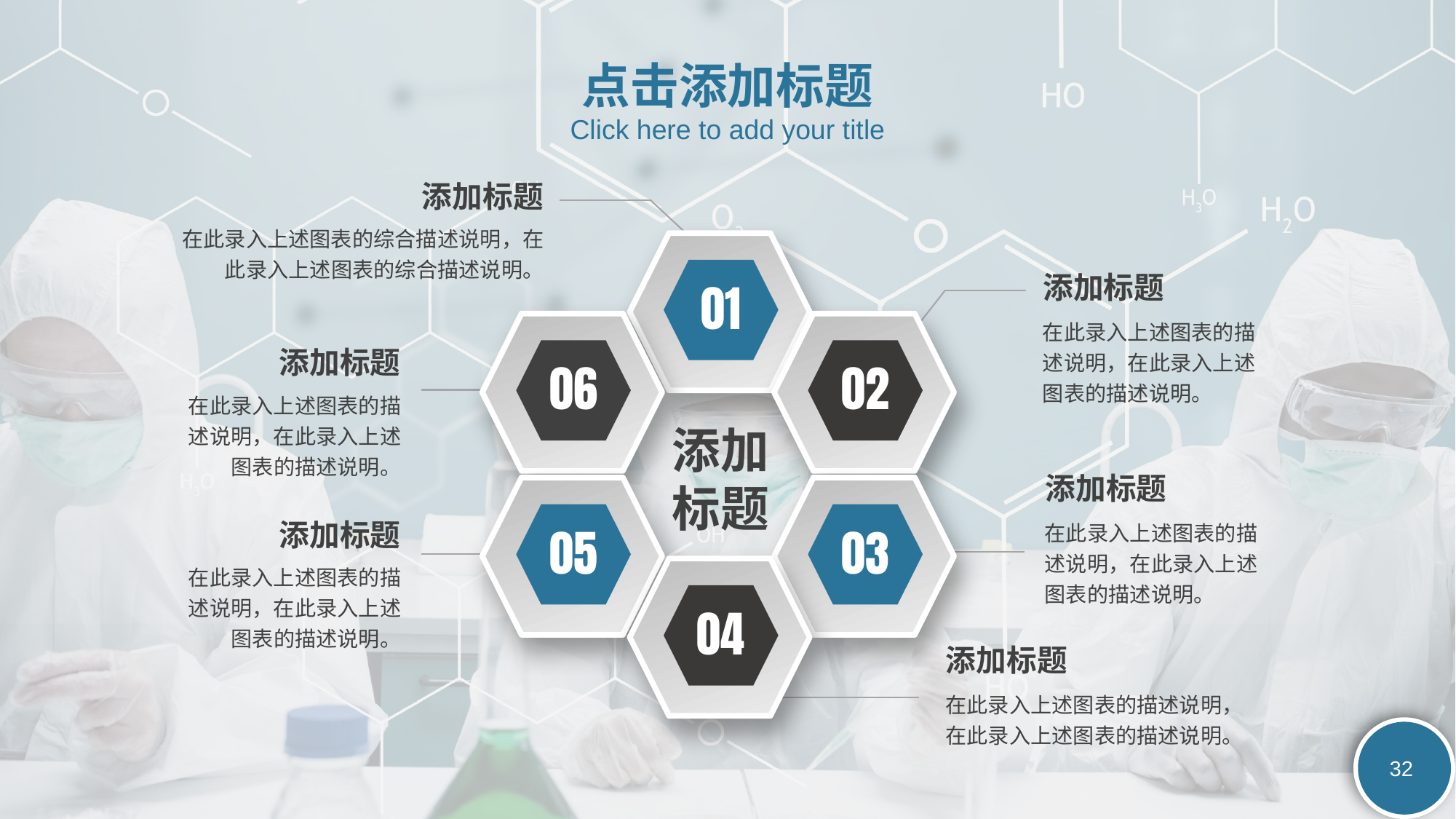

点击添加标题
Click here to add your title
添加标题
在此录入上述图表的综合描述说明，在此录入上述图表的综合描述说明。

01
添加标题
在此录入上述图表的描述说明，在此录入上述图表的描述说明。

06

02
添加标题
在此录入上述图表的描述说明，在此录入上述图表的描述说明。
添加标题
添加标题

05

03
在此录入上述图表的描述说明，在此录入上述图表的描述说明。
添加标题
在此录入上述图表的描述说明，在此录入上述图表的描述说明。

04
添加标题
在此录入上述图表的描述说明，在此录入上述图表的描述说明。